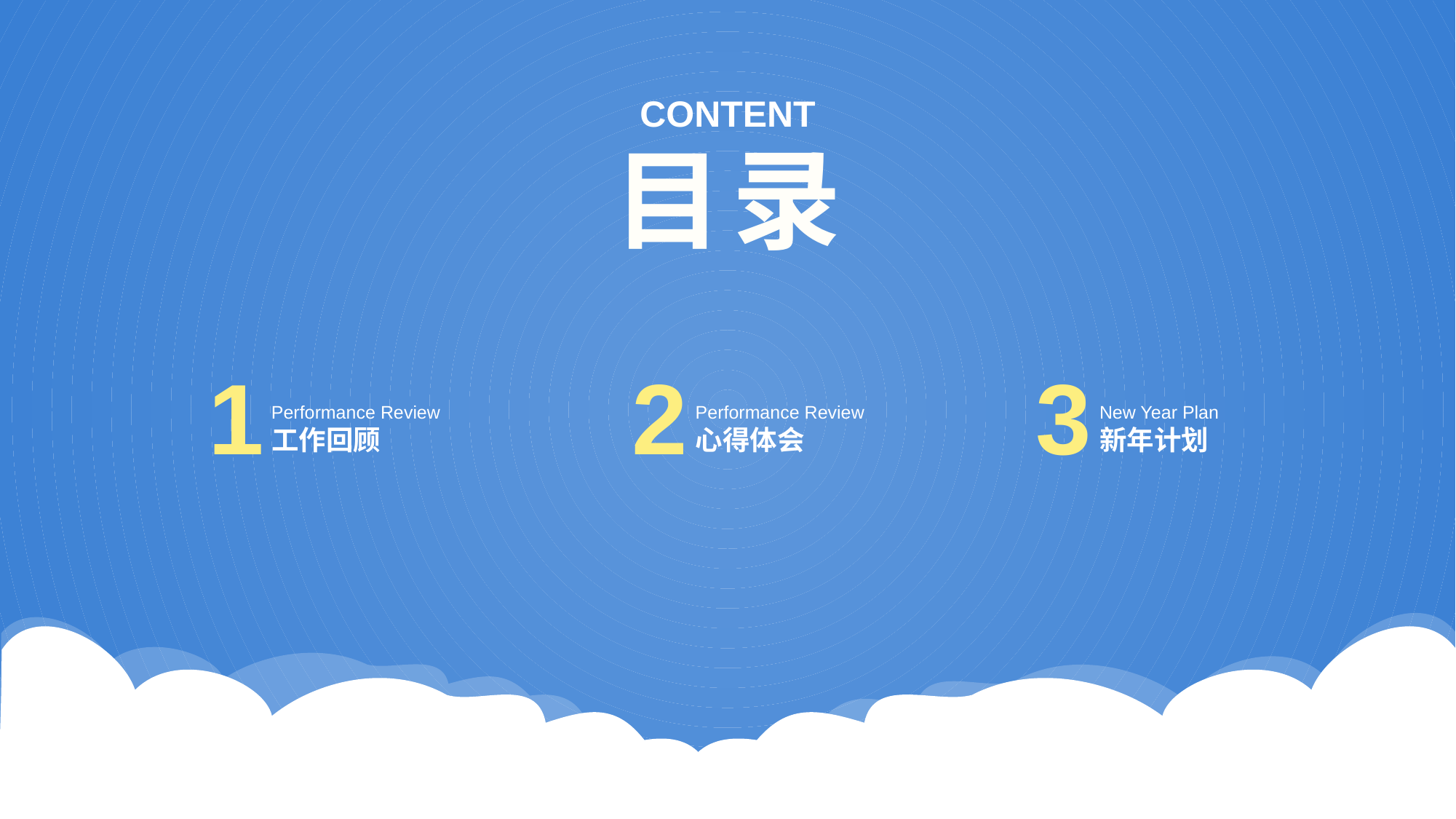

1
2
3
Performance Review
Performance Review
New Year Plan
工作回顾
心得体会
新年计划